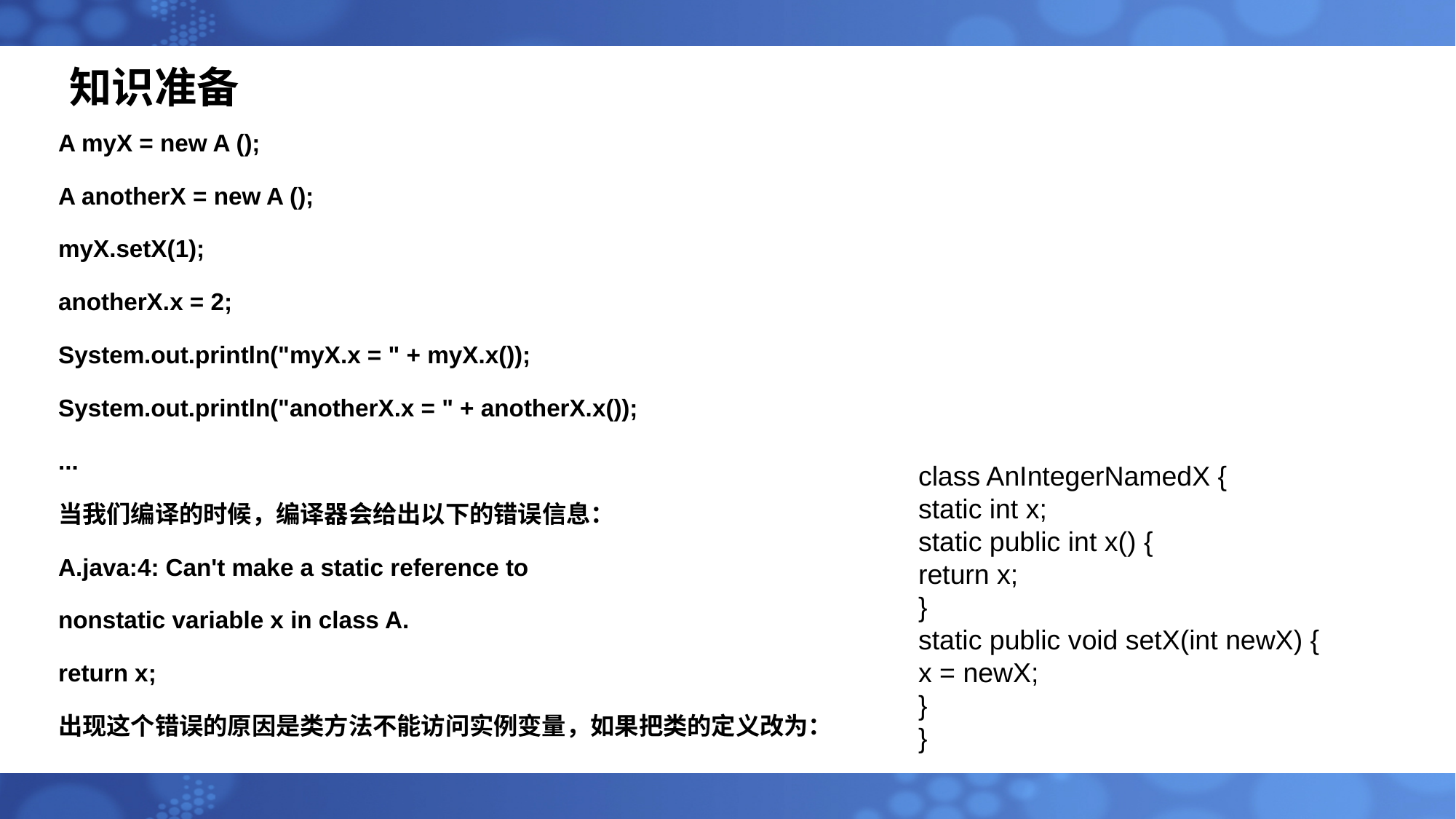

# 知识准备
A myX = new A ();
A anotherX = new A ();
myX.setX(1);
anotherX.x = 2;
System.out.println("myX.x = " + myX.x());
System.out.println("anotherX.x = " + anotherX.x());
...
当我们编译的时候，编译器会给出以下的错误信息：
A.java:4: Can't make a static reference to
nonstatic variable x in class A.
return x;
出现这个错误的原因是类方法不能访问实例变量，如果把类的定义改为：

class AnIntegerNamedX {
static int x;
static public int x() {
return x;
}
static public void setX(int newX) {
x = newX;
}
}